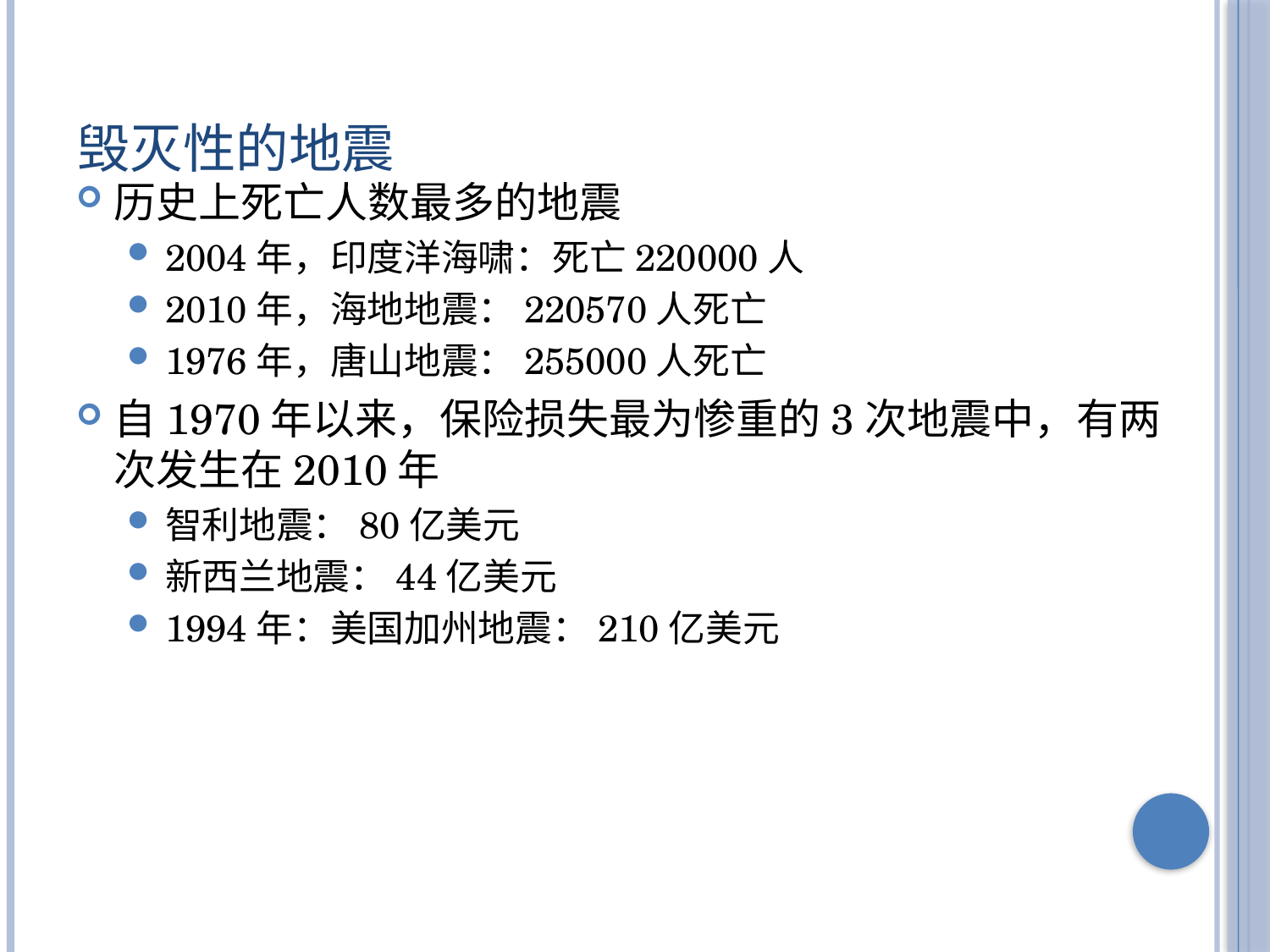

# 毁灭性的地震
历史上死亡人数最多的地震
2004年，印度洋海啸：死亡220000人
2010年，海地地震：220570人死亡
1976年，唐山地震：255000人死亡
自1970年以来，保险损失最为惨重的3次地震中，有两次发生在2010年
智利地震：80亿美元
新西兰地震：44亿美元
1994年：美国加州地震：210亿美元